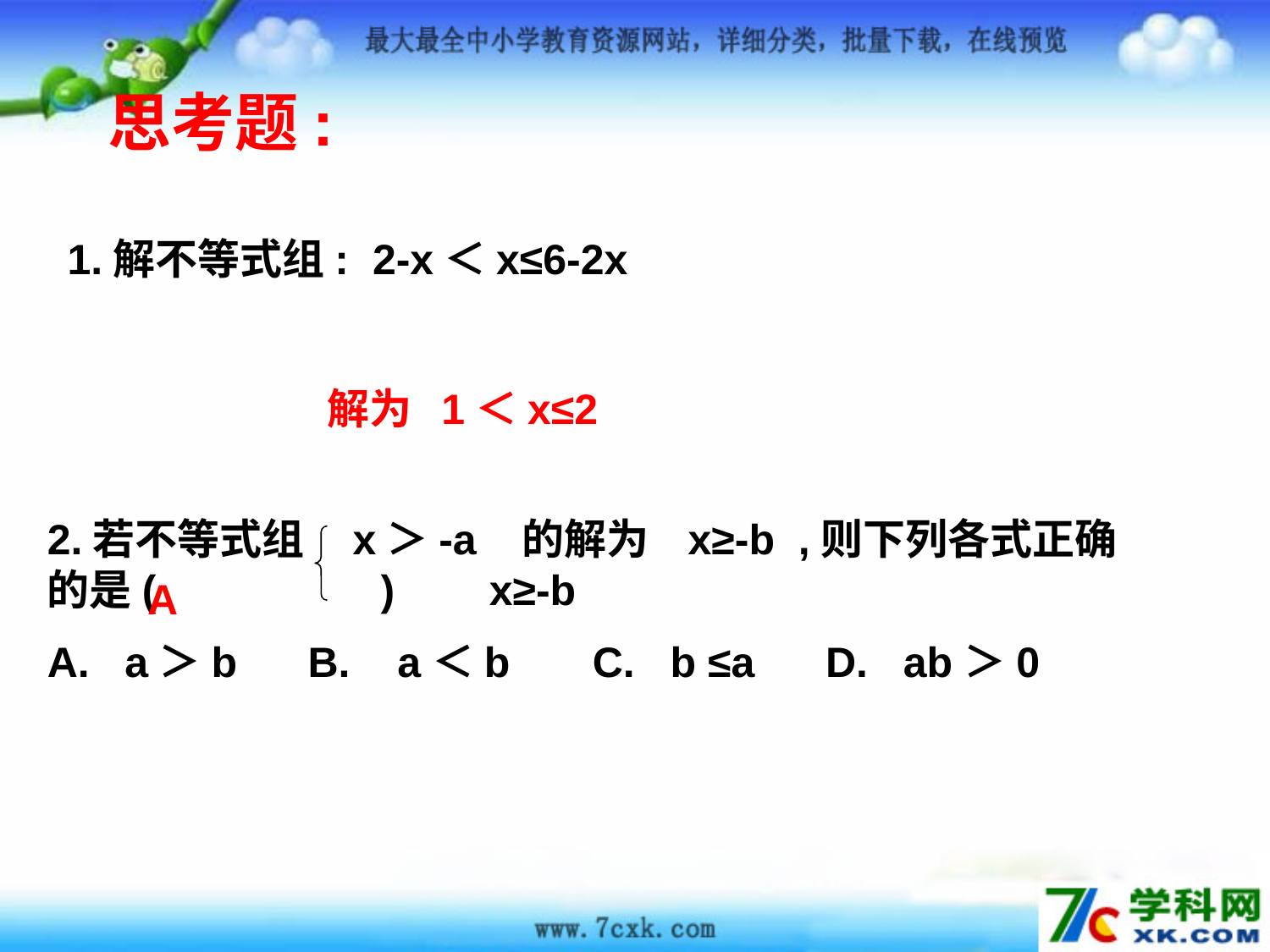

思考题:
1.解不等式组:  2-x＜x≤6-2x
解为  1＜x≤2
2.若不等式组    x＞-a   的解为   x≥-b  ,则下列各式正确的是(                   )        x≥-b
A.   a＞b      B.    a＜b       C.   b ≤a      D.   ab＞0

A